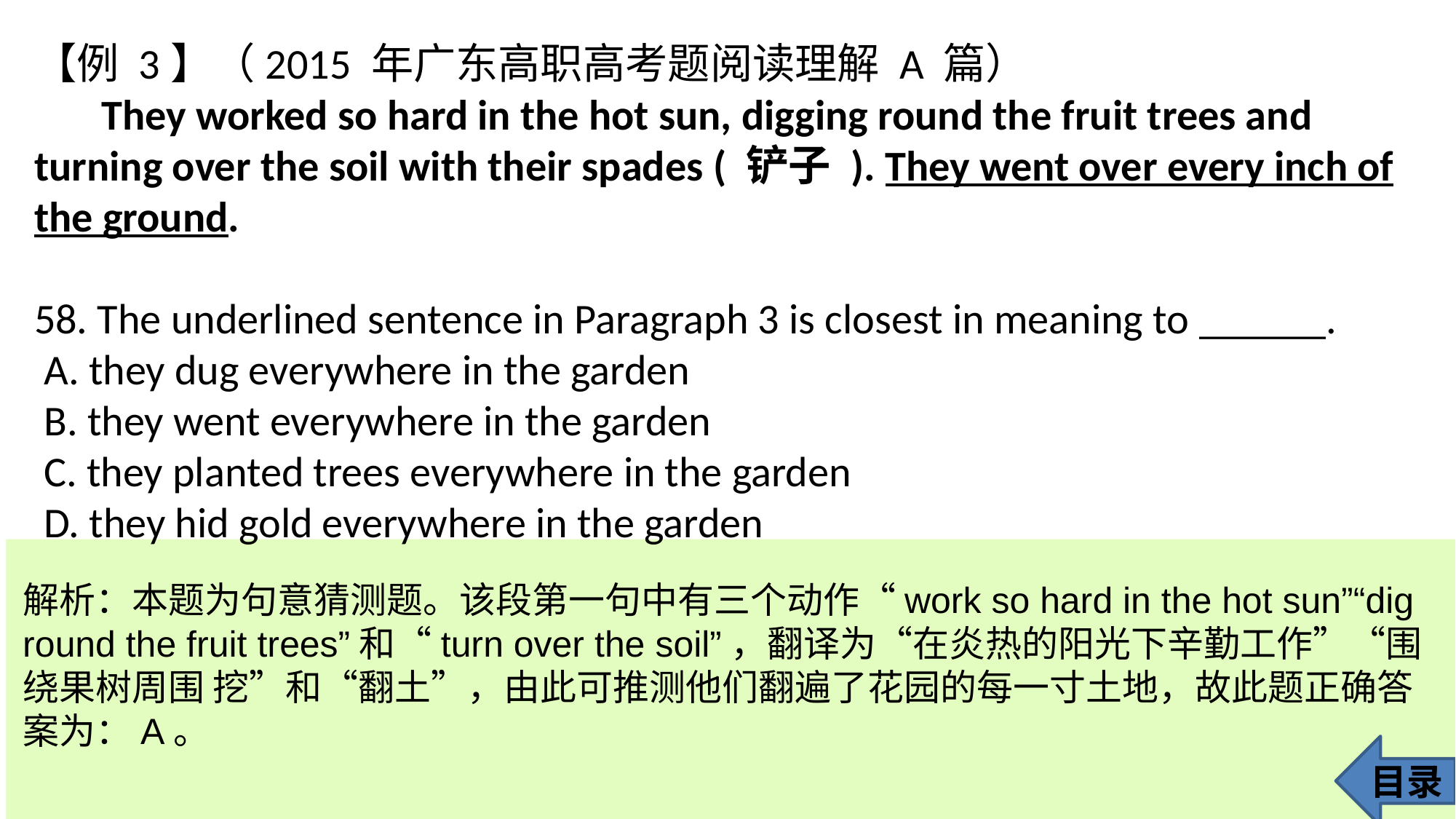

【例 3】（2015 年广东高职高考题阅读理解 A 篇）
       They worked so hard in the hot sun, digging round the fruit trees and turning over the soil with their spades ( 铲子 ). They went over every inch of the ground.

58. The underlined sentence in Paragraph 3 is closest in meaning to ______.
 A. they dug everywhere in the garden
 B. they went everywhere in the garden
 C. they planted trees everywhere in the garden
 D. they hid gold everywhere in the garden

解析：本题为句意猜测题。该段第一句中有三个动作“work so hard in the hot sun”“dig round the fruit trees”和“turn over the soil”，翻译为“在炎热的阳光下辛勤工作”“围绕果树周围 挖”和“翻土”，由此可推测他们翻遍了花园的每一寸土地，故此题正确答案为：A。
目录
19